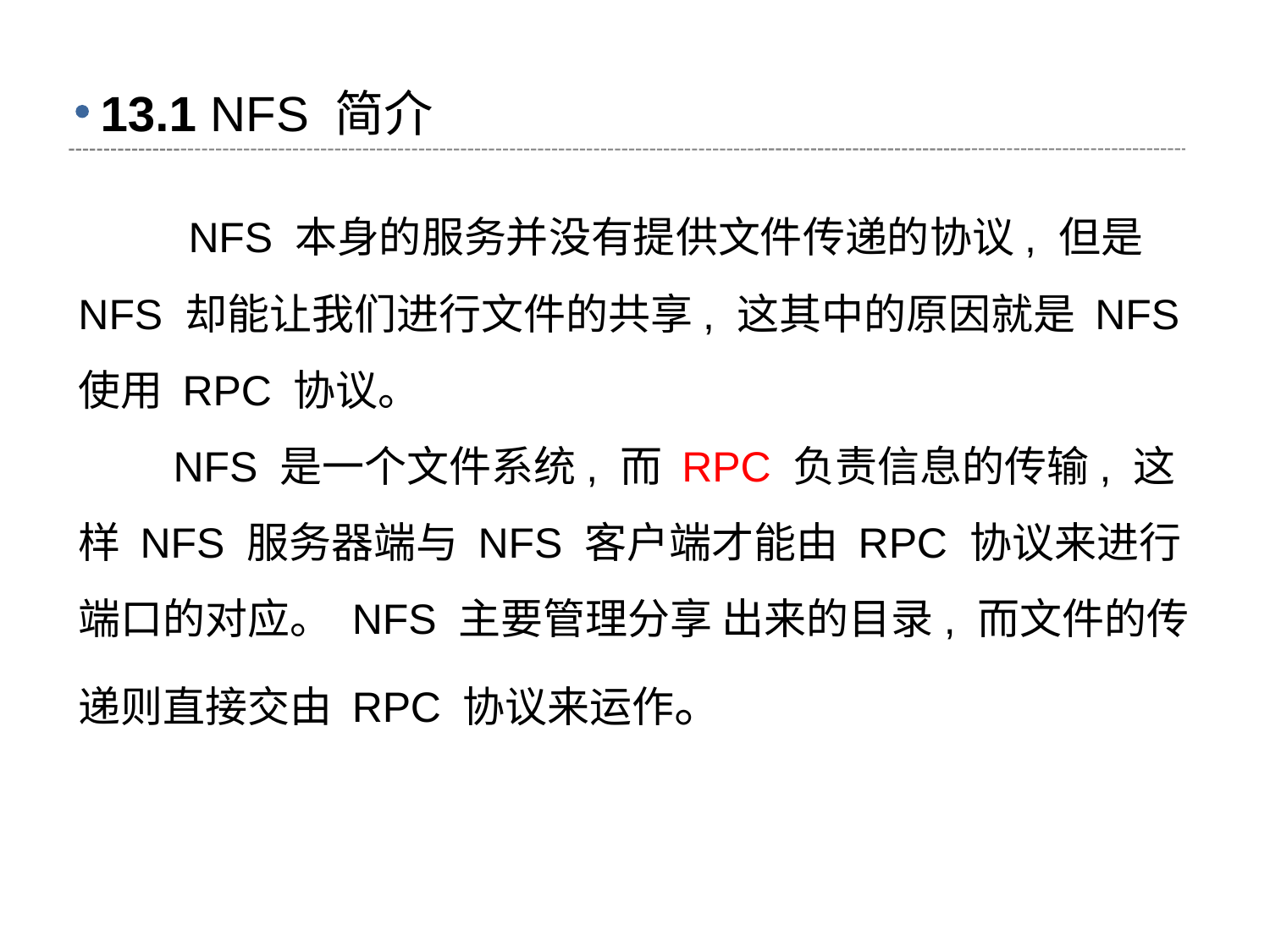

# 13.1 NFS 简介
        NFS 本身的服务并没有提供文件传递的协议, 但是 NFS 却能让我们进行文件的共享, 这其中的原因就是 NFS 使用 RPC 协议。
        NFS 是一个文件系统, 而 RPC 负责信息的传输, 这样 NFS 服务器端与 NFS 客户端才能由 RPC 协议来进行端口的对应。 NFS 主要管理分享 出来的目录, 而文件的传递则直接交由 RPC 协议来运作。